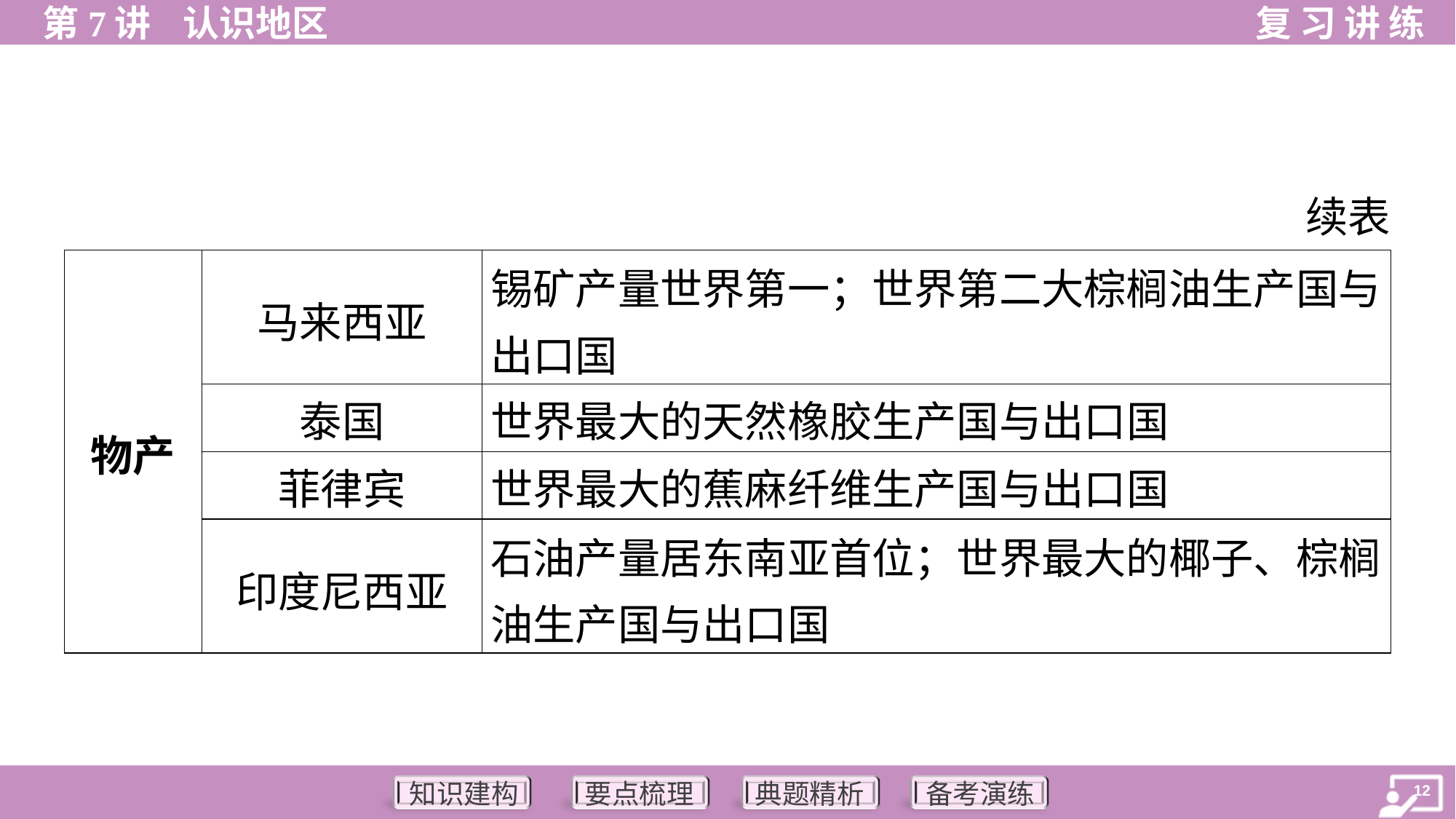

续表
| 物产 | 马来西亚 | 锡矿产量世界第一；世界第二大棕榈油生产国与出口国 |
| --- | --- | --- |
|  | 泰国 | 世界最大的天然橡胶生产国与出口国 |
|  | 菲律宾 | 世界最大的蕉麻纤维生产国与出口国 |
|  | 印度尼西亚 | 石油产量居东南亚首位；世界最大的椰子、棕榈油生产国与出口国 |